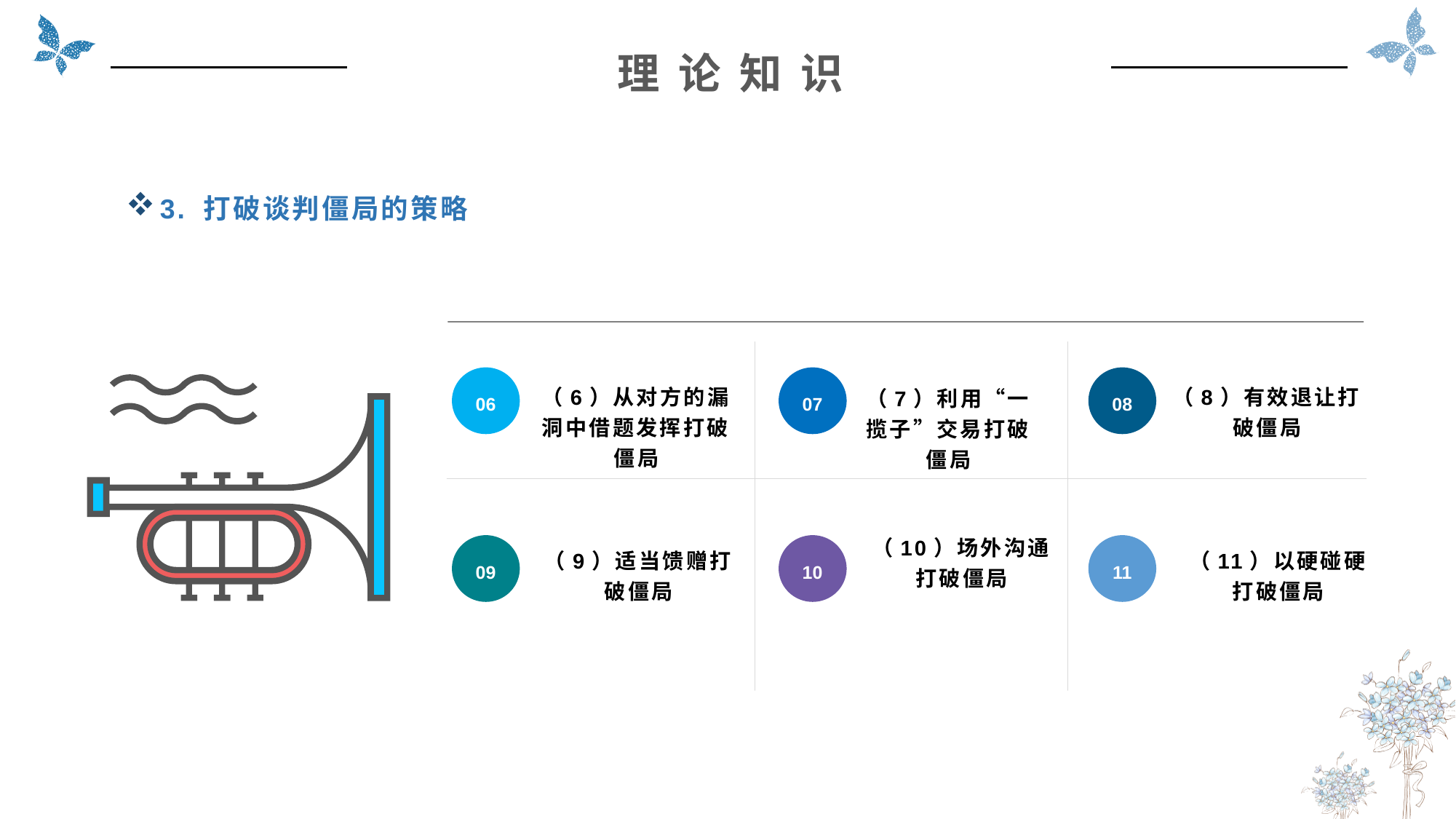

理 论 知 识
3. 打破谈判僵局的策略
06
07
08

（6）从对方的漏洞中借题发挥打破僵局
（8）有效退让打破僵局
（7）利用“一揽子”交易打破僵局

（10）场外沟通打破僵局
09
10
11
（9）适当馈赠打破僵局
（11）以硬碰硬打破僵局